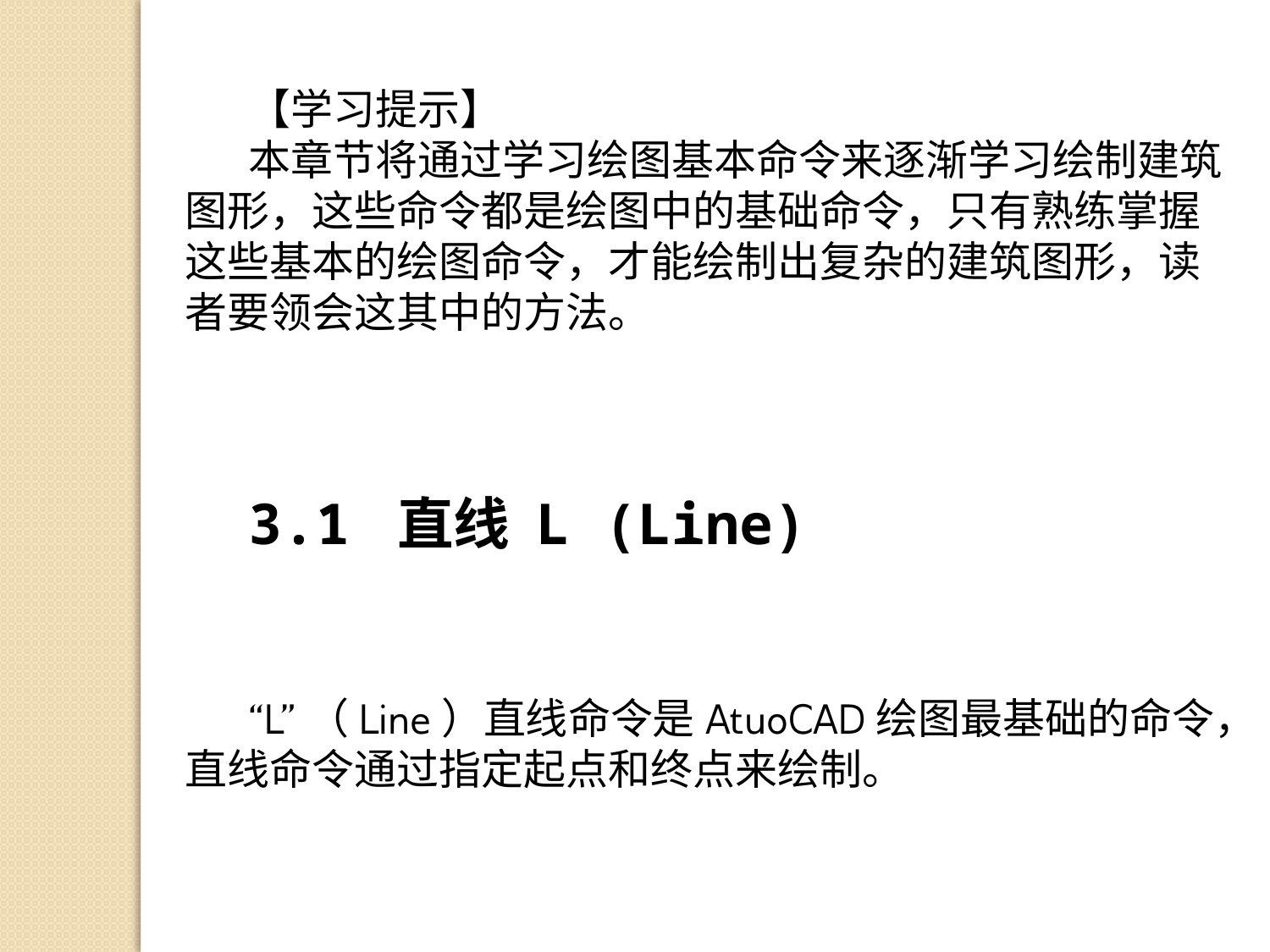

【学习提示】
本章节将通过学习绘图基本命令来逐渐学习绘制建筑图形，这些命令都是绘图中的基础命令，只有熟练掌握这些基本的绘图命令，才能绘制出复杂的建筑图形，读者要领会这其中的方法。

3.1 直线 L (Line)

“L”（Line）直线命令是AtuoCAD绘图最基础的命令，直线命令通过指定起点和终点来绘制。